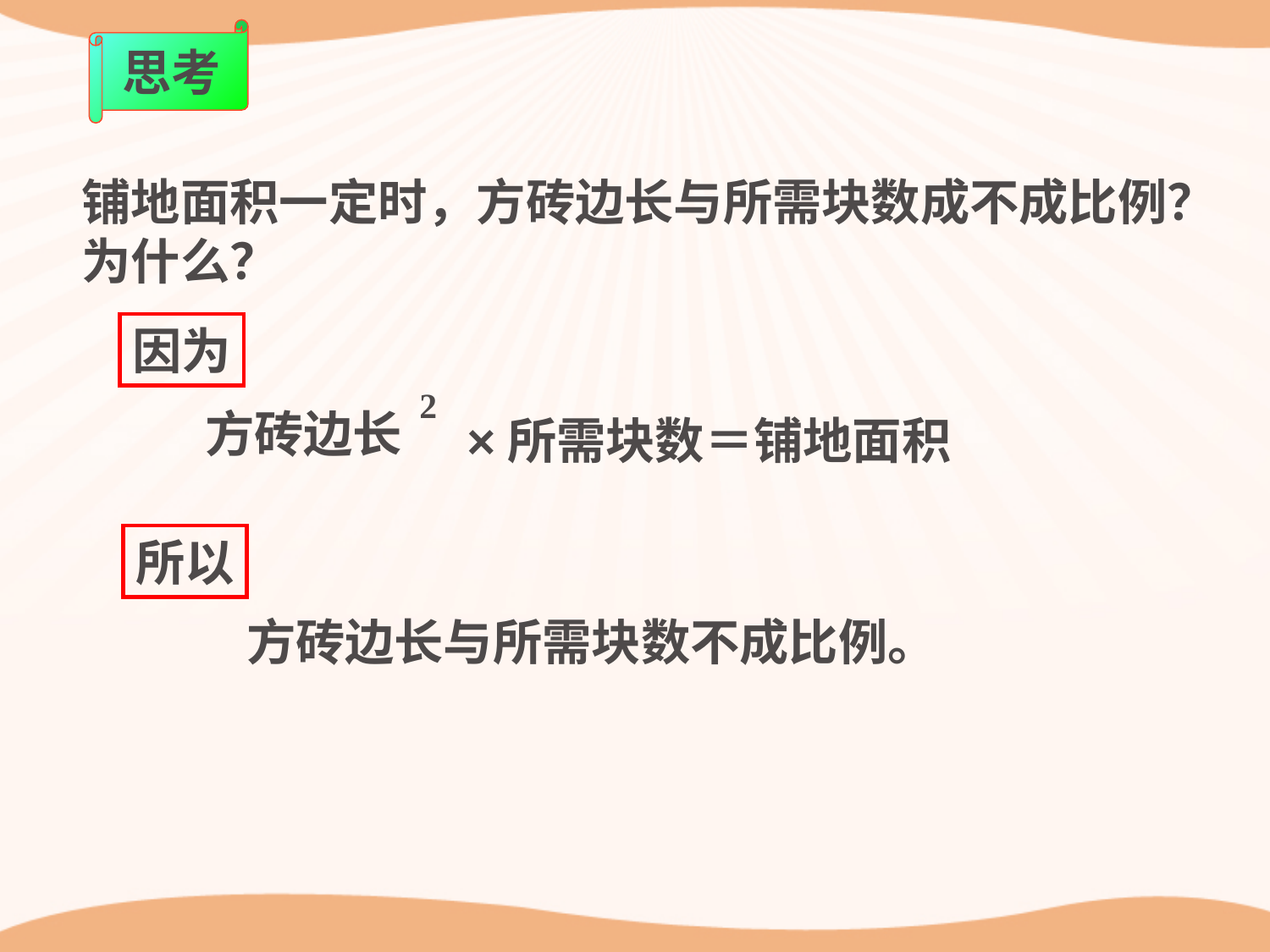

思考
铺地面积一定时，方砖边长与所需块数成不成比例？为什么？
因为
2
方砖边长
×所需块数＝铺地面积
所以
方砖边长与所需块数不成比例。